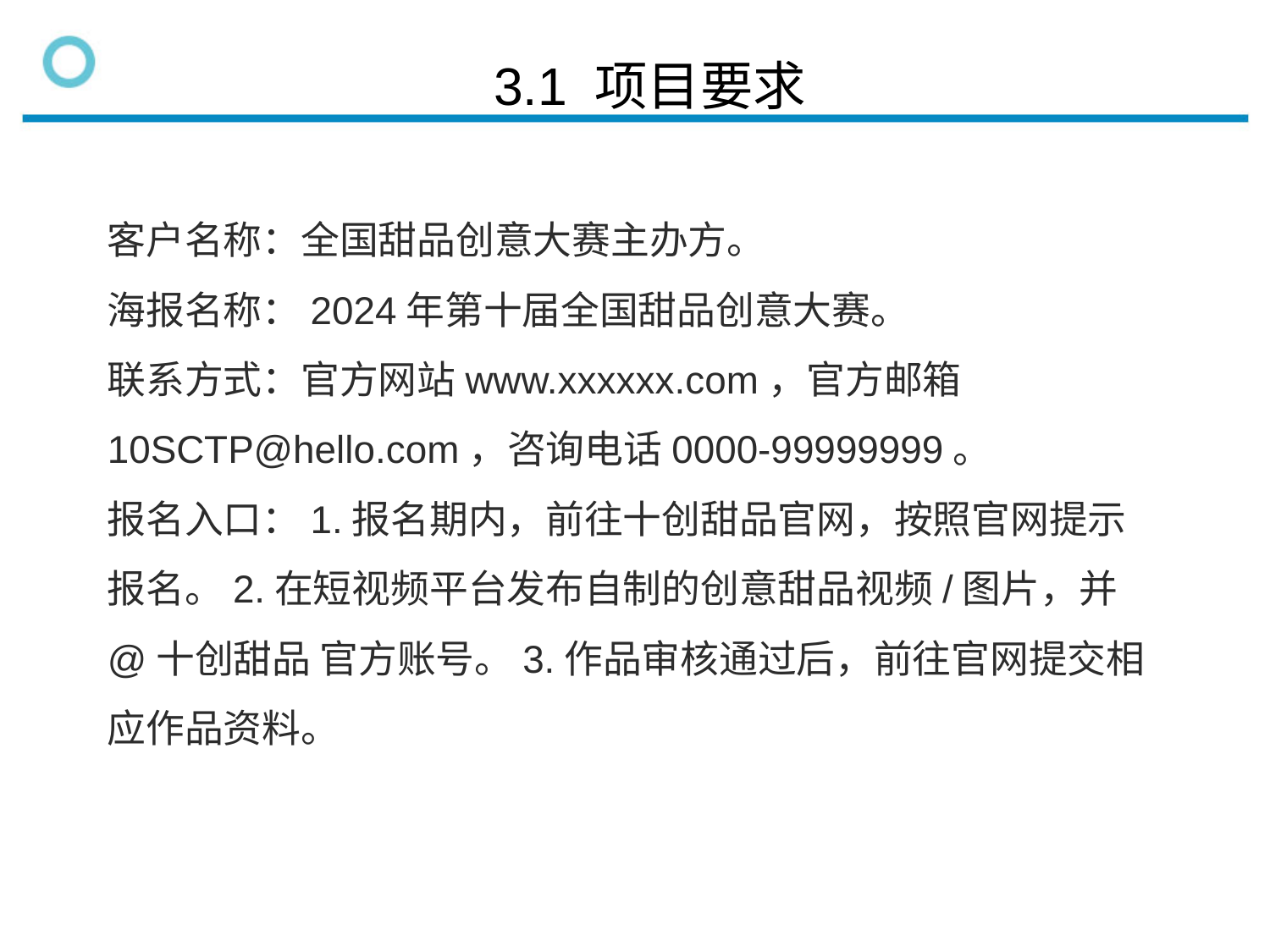

3.1 项目要求
客户名称：全国甜品创意大赛主办方。
海报名称：2024年第十届全国甜品创意大赛。
联系方式：官方网站www.xxxxxx.com，官方邮箱10SCTP@hello.com，咨询电话0000-99999999。
报名入口：1.报名期内，前往十创甜品官网，按照官网提示报名。2.在短视频平台发布自制的创意甜品视频/图片，并@十创甜品 官方账号。3.作品审核通过后，前往官网提交相应作品资料。